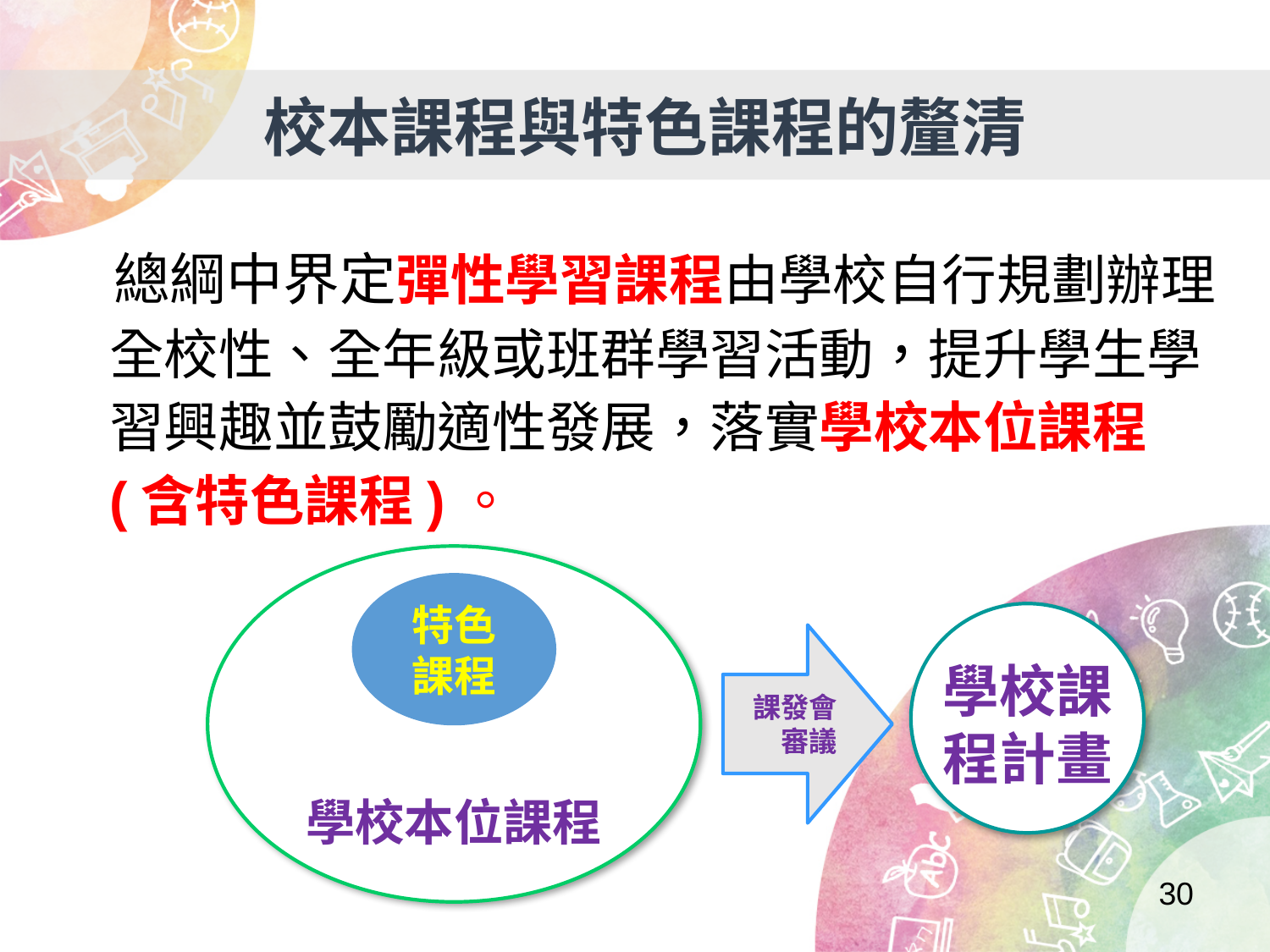

# 校本課程與特色課程的釐清

 總綱中界定彈性學習課程由學校自行規劃辦理全校性、全年級或班群學習活動，提升學生學習興趣並鼓勵適性發展，落實學校本位課程(含特色課程)。

學校本位課程
特色
課程

課發會審議
學校課程計畫
30